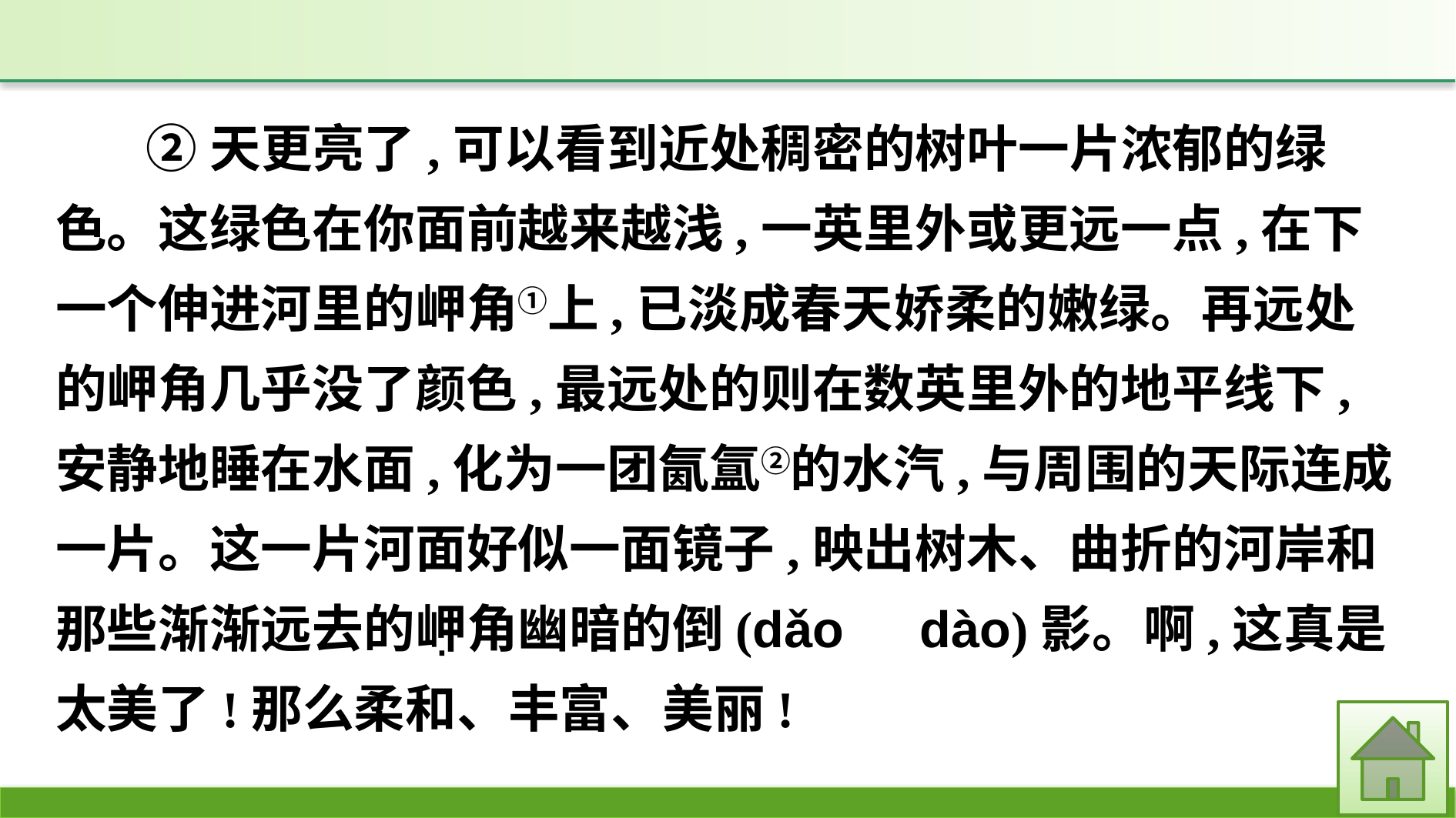

②天更亮了,可以看到近处稠密的树叶一片浓郁的绿色。这绿色在你面前越来越浅,一英里外或更远一点,在下一个伸进河里的岬角①上,已淡成春天娇柔的嫩绿。再远处的岬角几乎没了颜色,最远处的则在数英里外的地平线下,安静地睡在水面,化为一团氤氲②的水汽,与周围的天际连成一片。这一片河面好似一面镜子,映出树木、曲折的河岸和那些渐渐远去的岬角幽暗的倒(dǎo　dào)影。啊,这真是太美了!那么柔和、丰富、美丽!
·